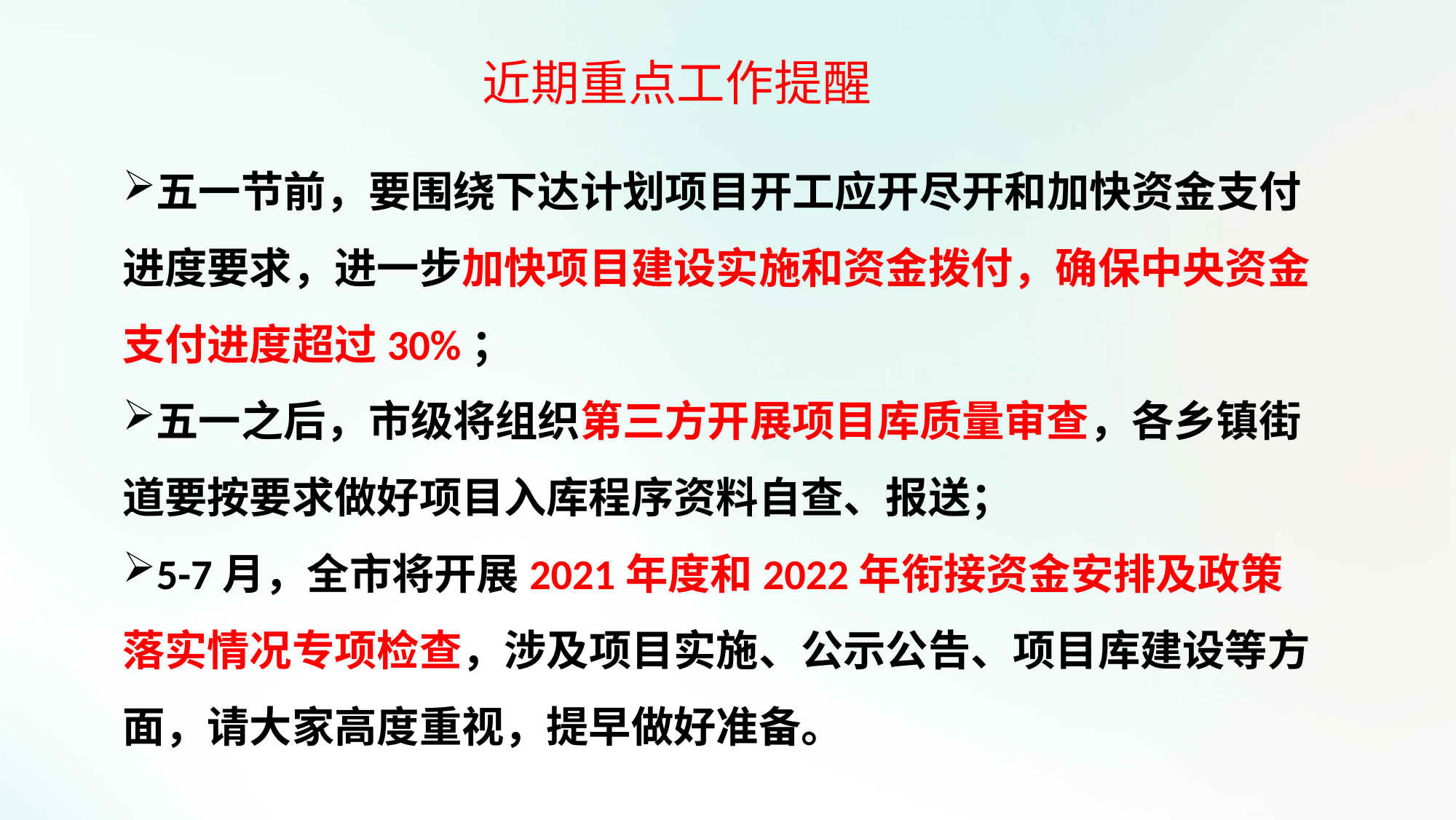

近期重点工作提醒
五一节前，要围绕下达计划项目开工应开尽开和加快资金支付进度要求，进一步加快项目建设实施和资金拨付，确保中央资金支付进度超过30%；
五一之后，市级将组织第三方开展项目库质量审查，各乡镇街道要按要求做好项目入库程序资料自查、报送；
5-7月，全市将开展2021年度和2022年衔接资金安排及政策落实情况专项检查，涉及项目实施、公示公告、项目库建设等方面，请大家高度重视，提早做好准备。